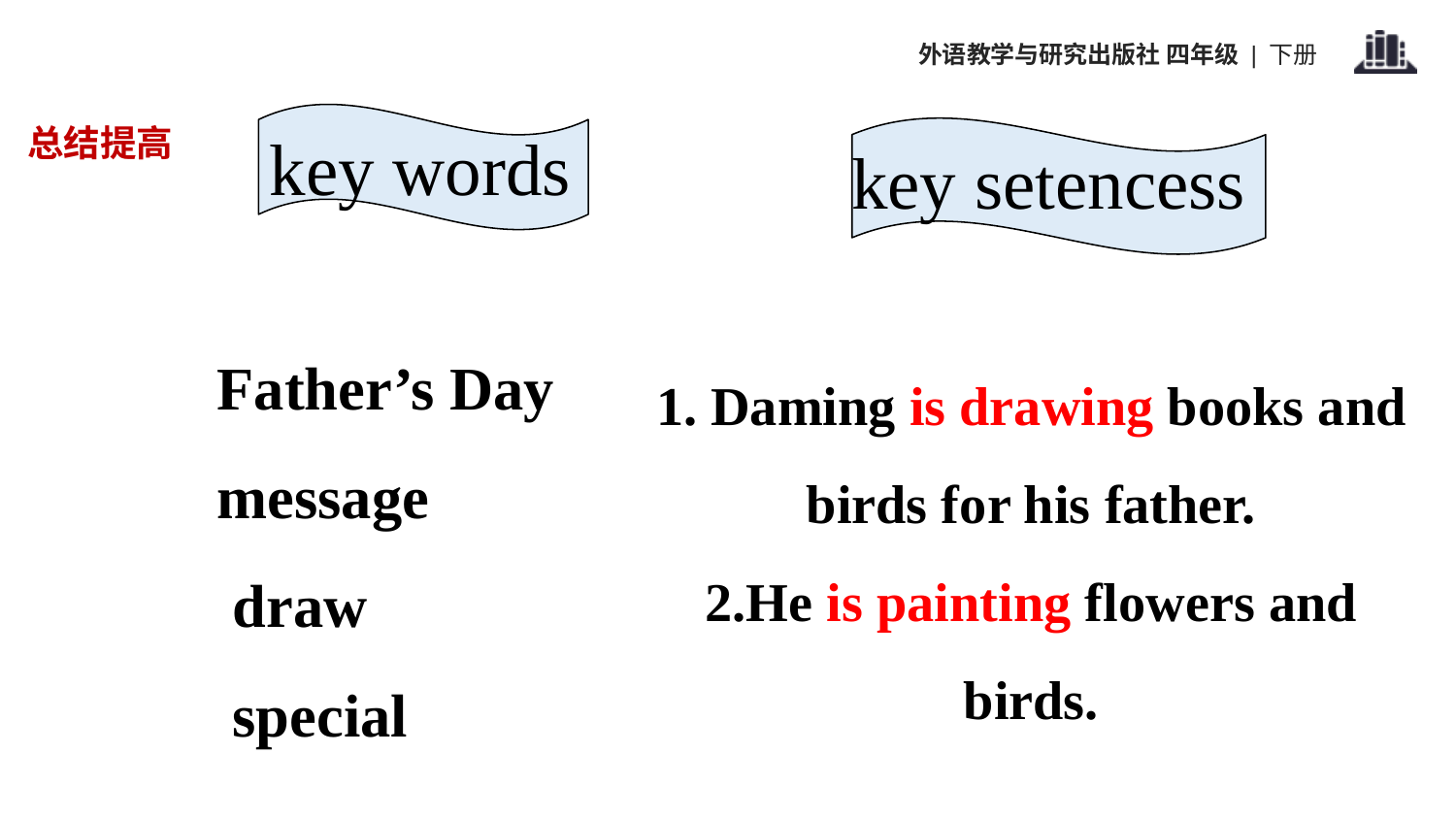

总结提高

key words
key setencess
Father’s Day
message
 draw
 special
1. Daming is drawing books and birds for his father.
2.He is painting flowers and birds.